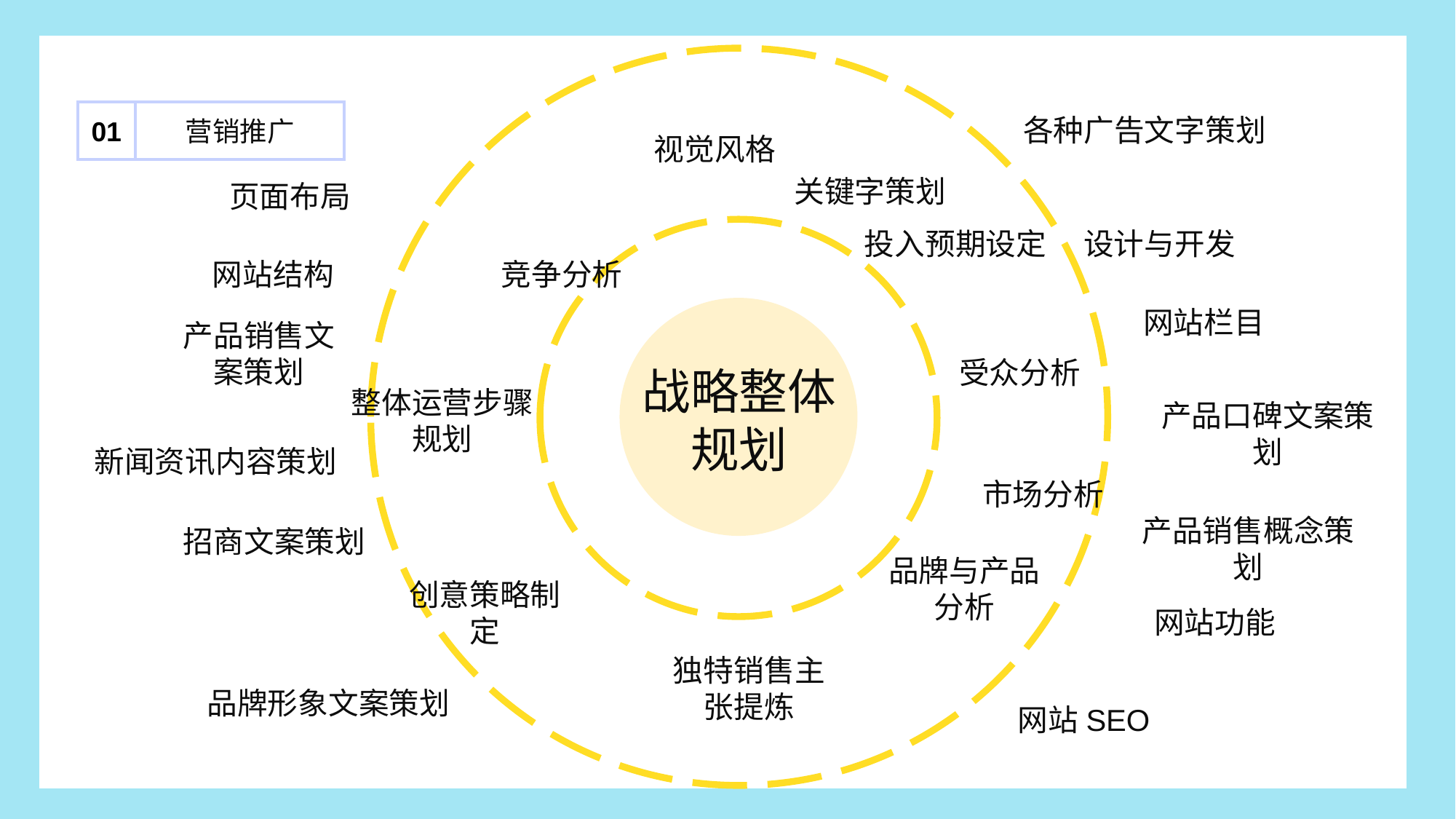

三、传播内容规划

营销推广
01
各种广告文字策划
视觉风格

关键字策划
页面布局
设计与开发

投入预期设定
网站结构
竞争分析

网站栏目
产品销售文案策划
受众分析
战略整体规划
整体运营步骤规划
产品口碑文案策划
新闻资讯内容策划
市场分析
产品销售概念策划
招商文案策划
品牌与产品分析
创意策略制定
网站功能
独特销售主张提炼
品牌形象文案策划
网站SEO